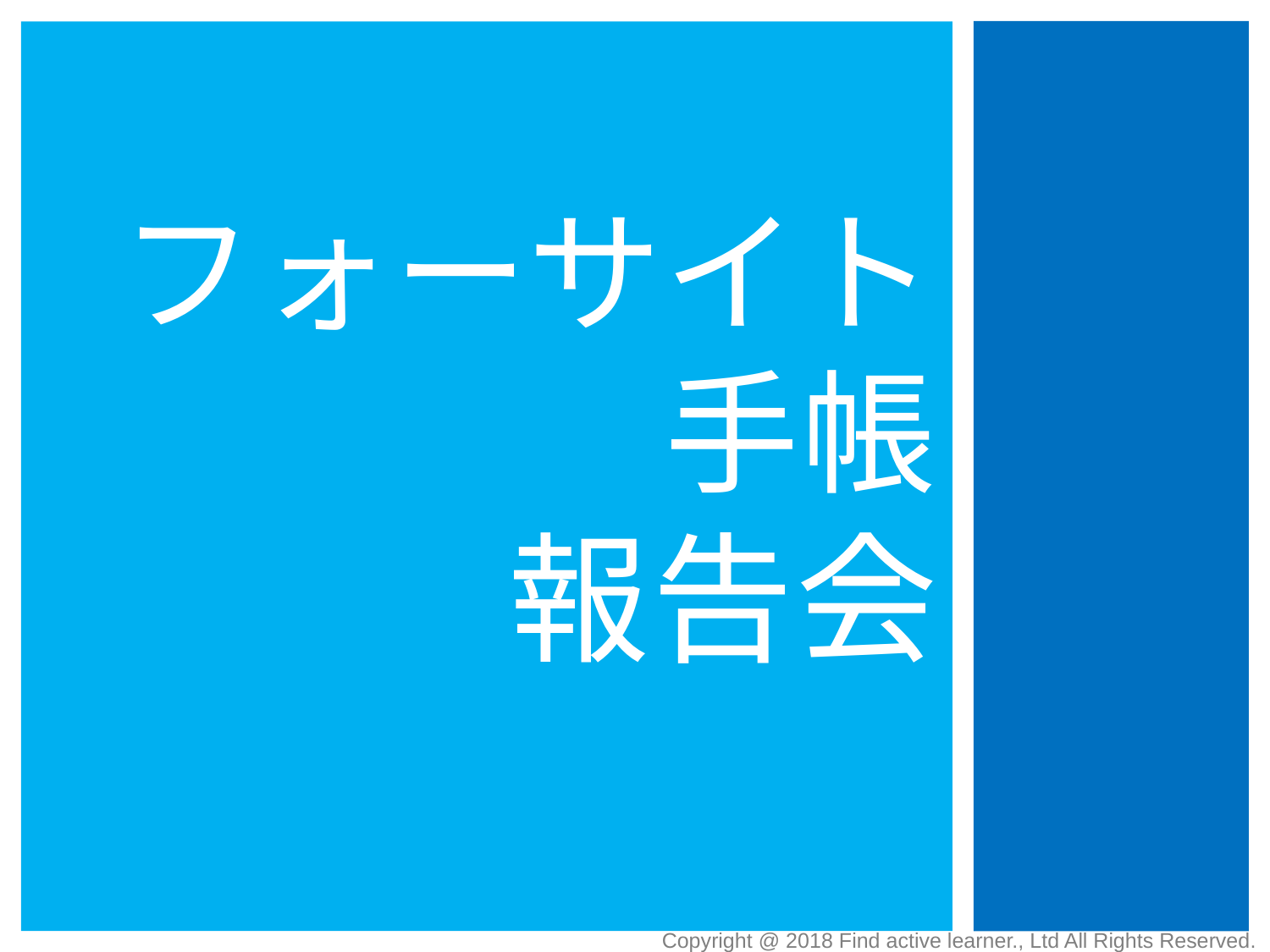

# フォーサイト手帳 　報告会
Copyright @ 2018 Find active learner., Ltd All Rights Reserved.